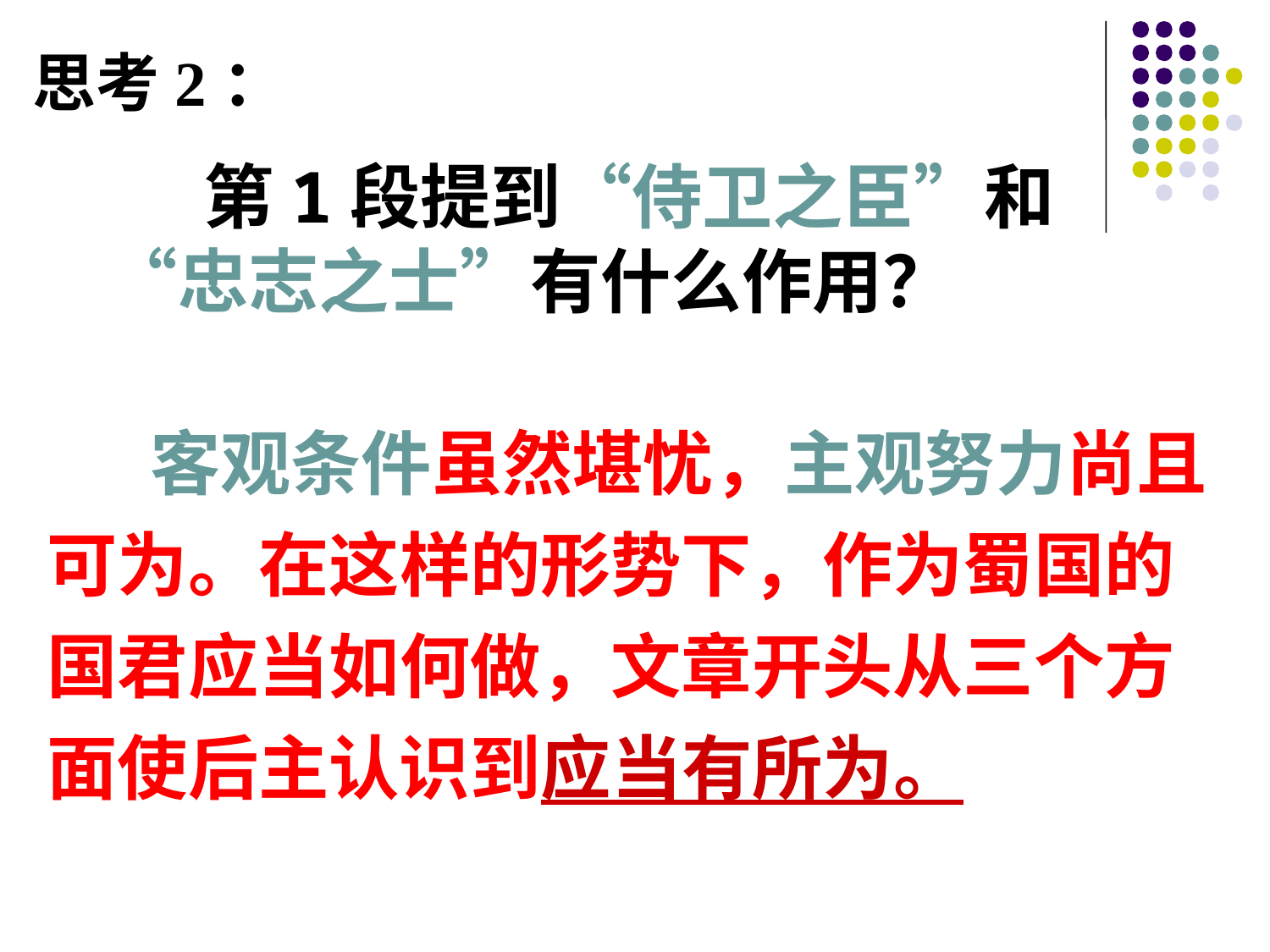

思考2：
   第1段提到“侍卫之臣”和“忠志之士”有什么作用？
   客观条件虽然堪忧，主观努力尚且可为。在这样的形势下，作为蜀国的国君应当如何做，文章开头从三个方面使后主认识到应当有所为。